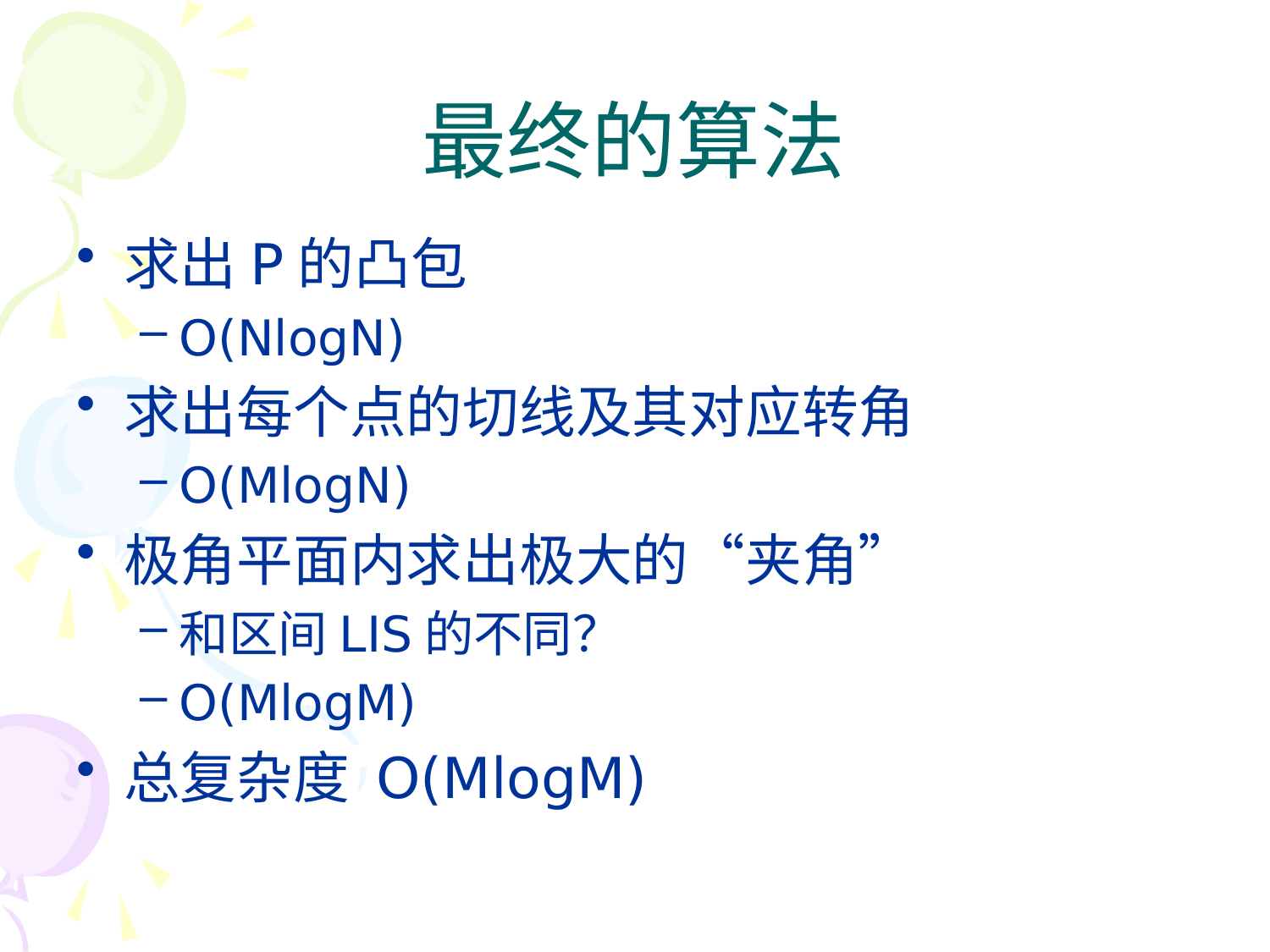

# 最终的算法
求出P的凸包
O(NlogN)
求出每个点的切线及其对应转角
O(MlogN)
极角平面内求出极大的“夹角”
和区间LIS的不同？
O(MlogM)
总复杂度 O(MlogM)